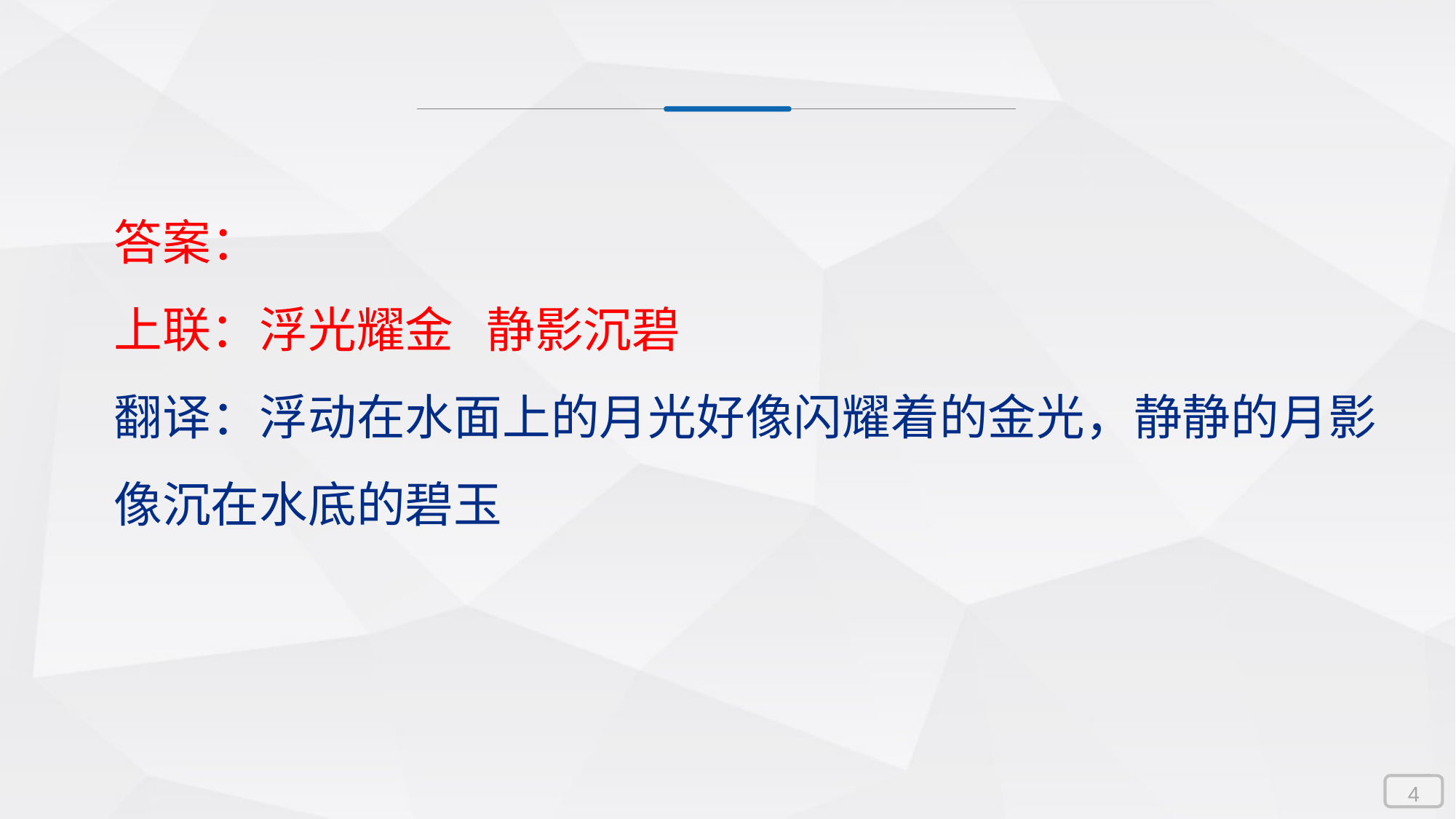

答案：
上联：浮光耀金   静影沉碧
翻译：浮动在水面上的月光好像闪耀着的金光，静静的月影像沉在水底的碧玉